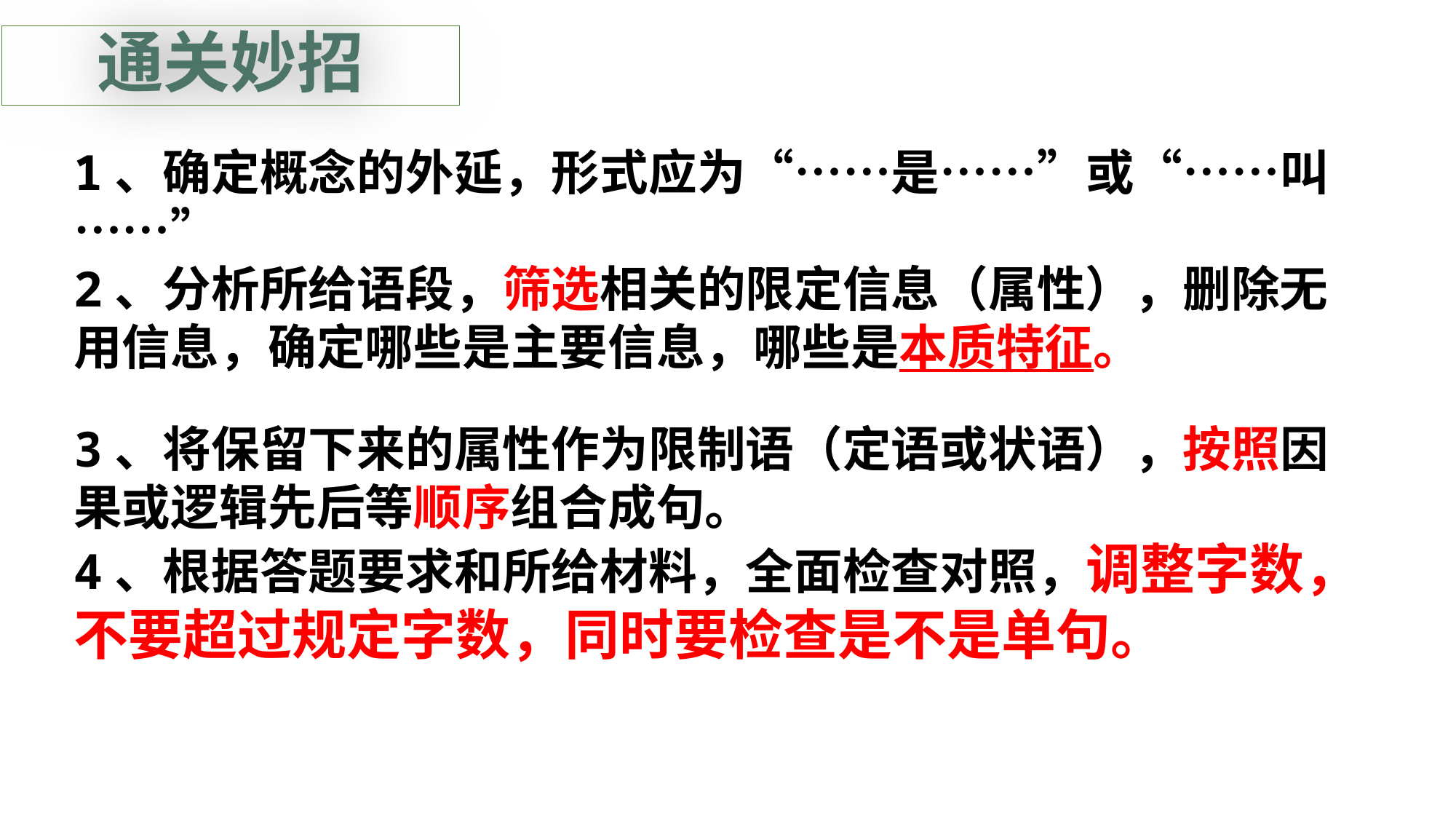

通关妙招
1、确定概念的外延，形式应为“……是……”或“……叫……”
2、分析所给语段，筛选相关的限定信息（属性），删除无用信息，确定哪些是主要信息，哪些是本质特征。

3、将保留下来的属性作为限制语（定语或状语），按照因果或逻辑先后等顺序组合成句。
4、根据答题要求和所给材料，全面检查对照，调整字数，不要超过规定字数，同时要检查是不是单句。